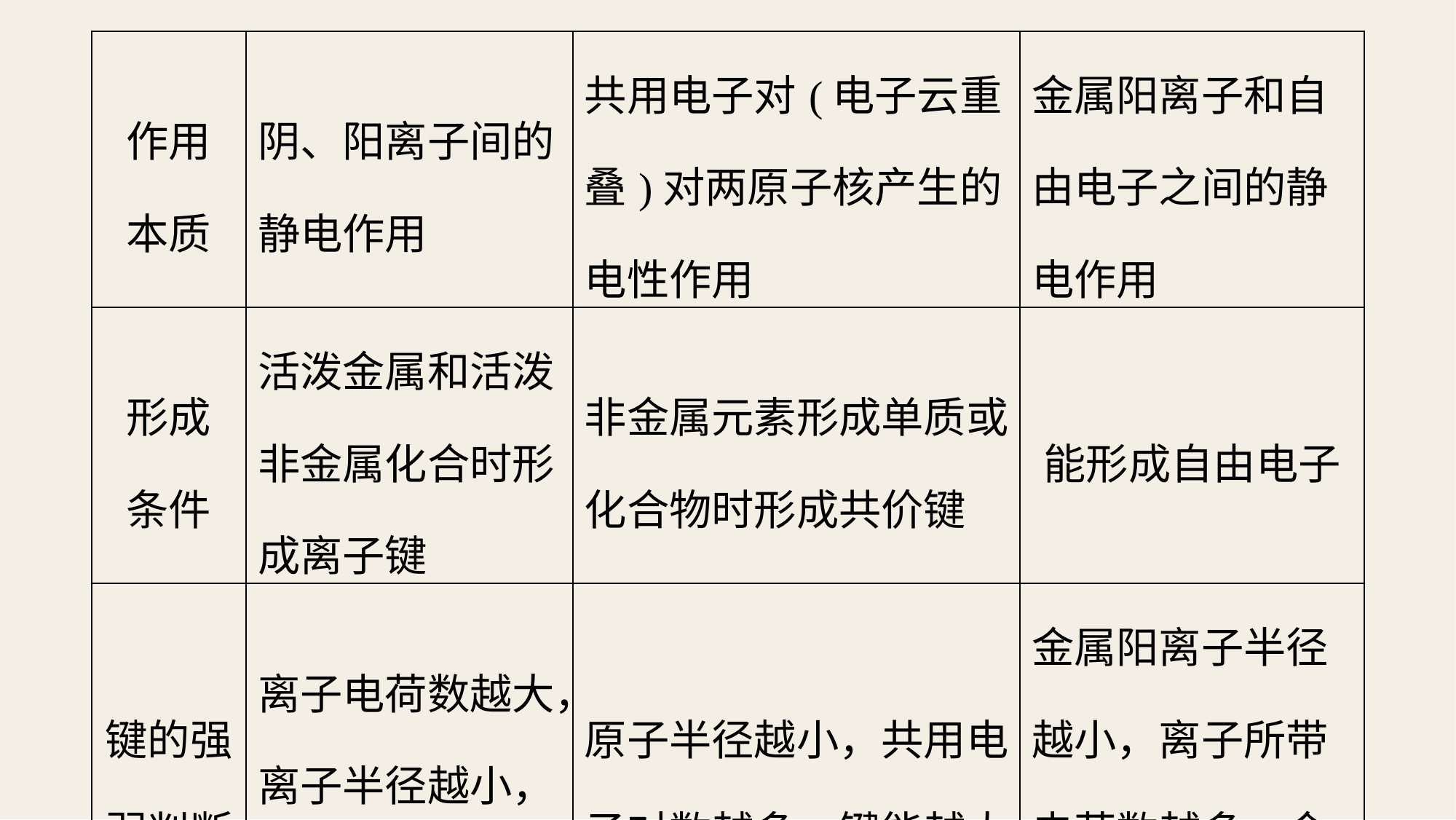

| 作用 本质 | 阴、阳离子间的 静电作用 | 共用电子对(电子云重 叠)对两原子核产生的 电性作用 | 金属阳离子和自 由电子之间的静 电作用 |
| --- | --- | --- | --- |
| 形成 条件 | 活泼金属和活泼 非金属化合时形 成离子键 | 非金属元素形成单质或 化合物时形成共价键 | 能形成自由电子 |
| 键的强 弱判断 | 离子电荷数越大， 离子半径越小， 键能越大 | 原子半径越小，共用电 子对数越多，键能越大 | 金属阳离子半径 越小，离子所带 电荷数越多，金 属键越强 |